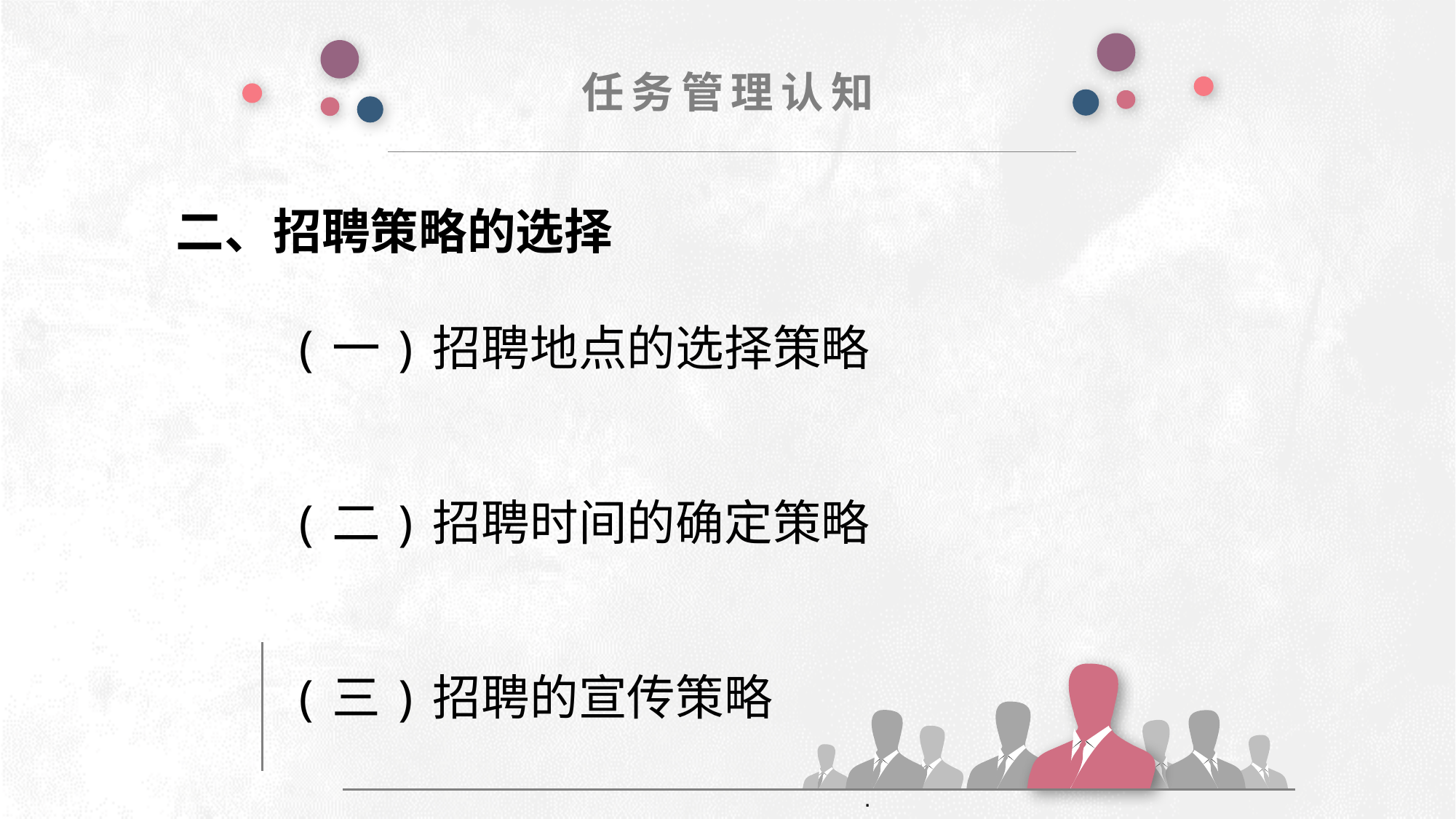

任务管理认知

二、招聘策略的选择
(一)招聘地点的选择策略
(二)招聘时间的确定策略
(三)招聘的宣传策略
.